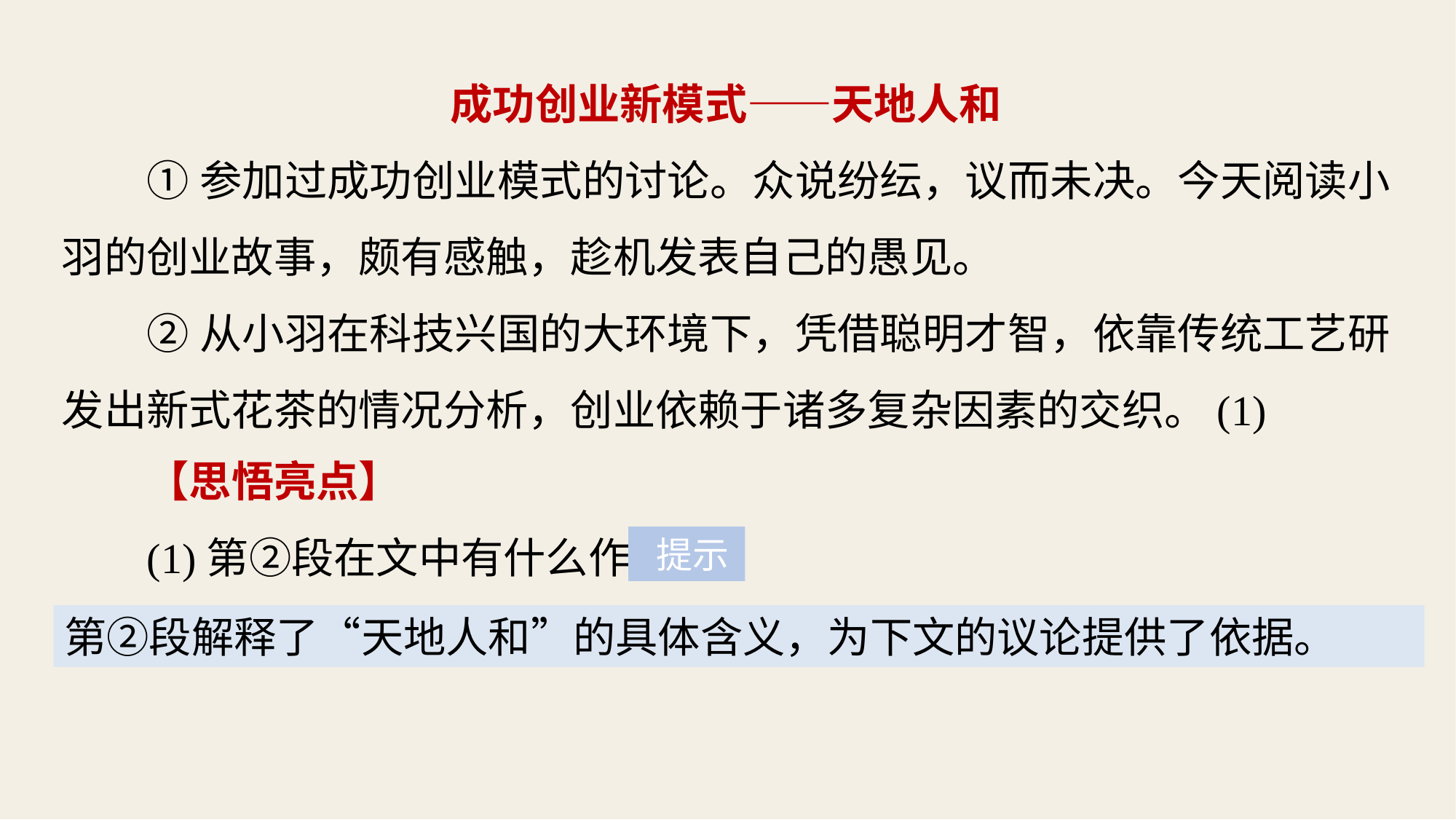

成功创业新模式——天地人和
①参加过成功创业模式的讨论。众说纷纭，议而未决。今天阅读小羽的创业故事，颇有感触，趁机发表自己的愚见。
②从小羽在科技兴国的大环境下，凭借聪明才智，依靠传统工艺研发出新式花茶的情况分析，创业依赖于诸多复杂因素的交织。(1)
【思悟亮点】
(1)第②段在文中有什么作用？
 提示
第②段解释了“天地人和”的具体含义，为下文的议论提供了依据。